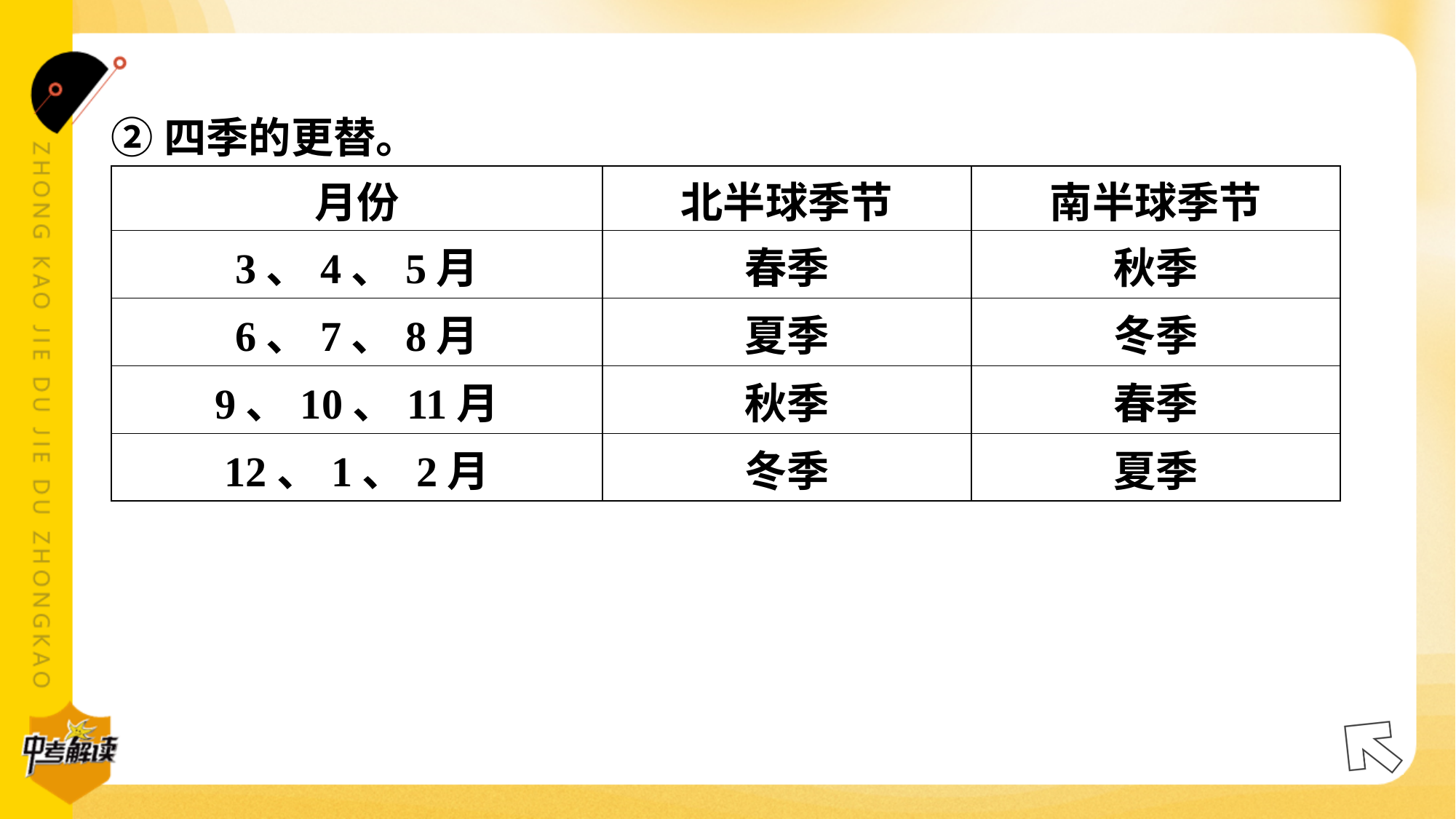

②四季的更替。#4.6.2
| 月份 | 北半球季节 | 南半球季节 |
| --- | --- | --- |
| 3、4、5月 | 春季 | 秋季 |
| 6、7、8月 | 夏季 | 冬季 |
| 9、10、11月 | 秋季 | 春季 |
| 12、1、2月 | 冬季 | 夏季 |